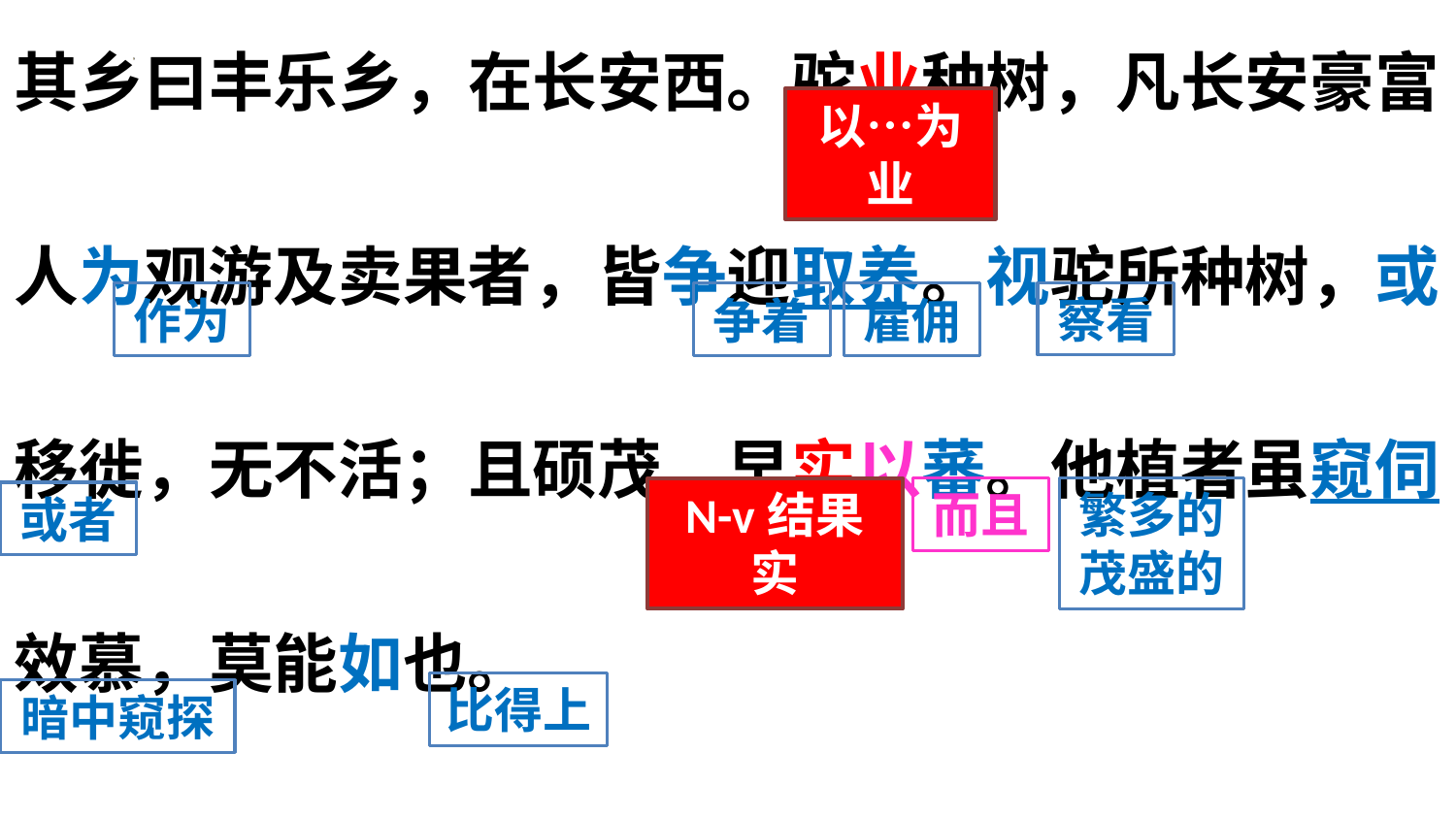

其乡曰丰乐乡，在长安西。驼业种树，凡长安豪富人为观游及卖果者，皆争迎取养。视驼所种树，或移徙，无不活；且硕茂，早实以蕃。他植者虽窥伺效慕，莫能如也。
以…为业
察看
作为
争着
雇佣
繁多的茂盛的
N-v结果实
而且
或者
比得上
暗中窥探